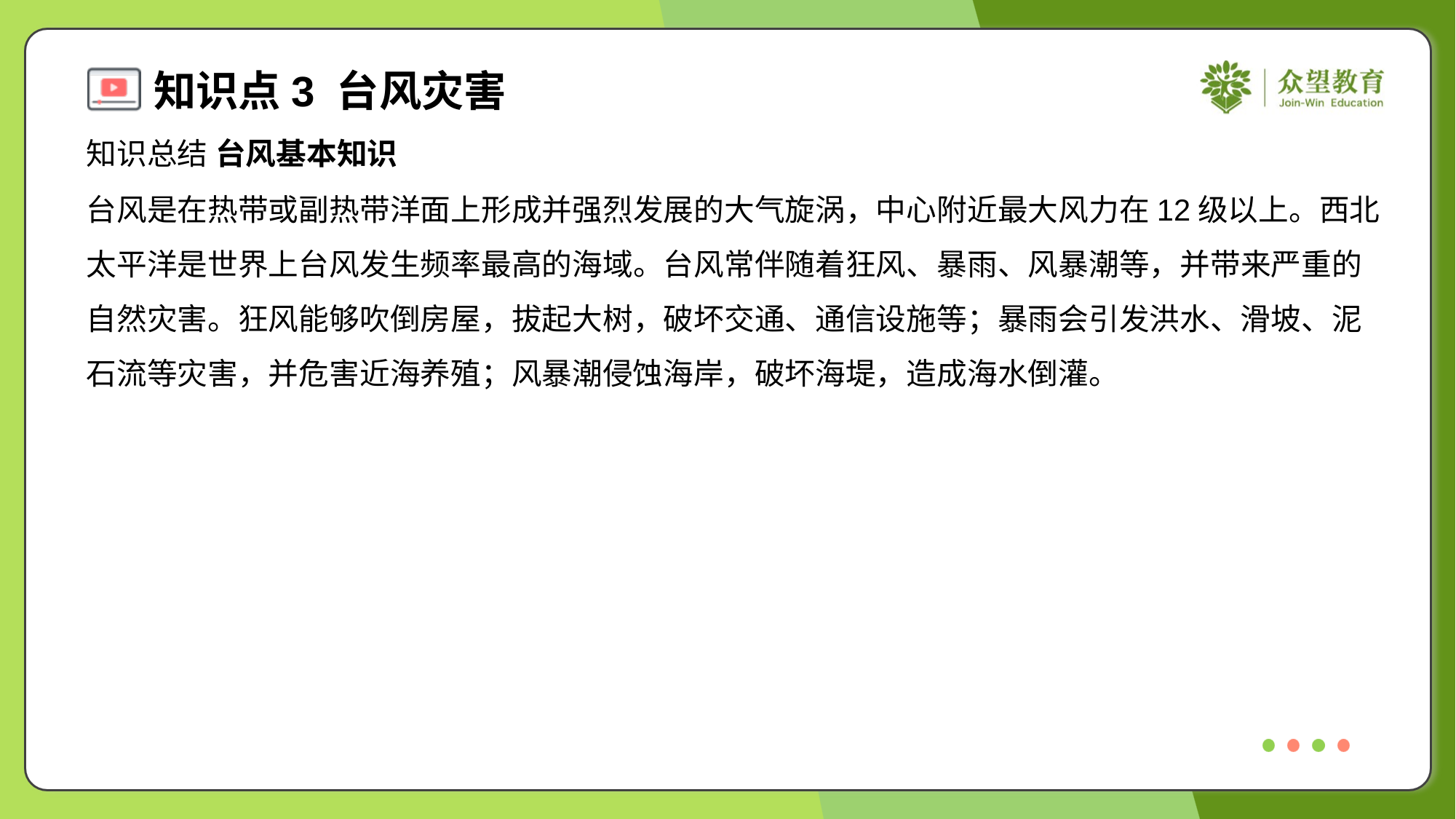

知识总结 台风基本知识
台风是在热带或副热带洋面上形成并强烈发展的大气旋涡，中心附近最大风力在12级以上。西北
太平洋是世界上台风发生频率最高的海域。台风常伴随着狂风、暴雨、风暴潮等，并带来严重的
自然灾害。狂风能够吹倒房屋，拔起大树，破坏交通、通信设施等；暴雨会引发洪水、滑坡、泥
石流等灾害，并危害近海养殖；风暴潮侵蚀海岸，破坏海堤，造成海水倒灌。